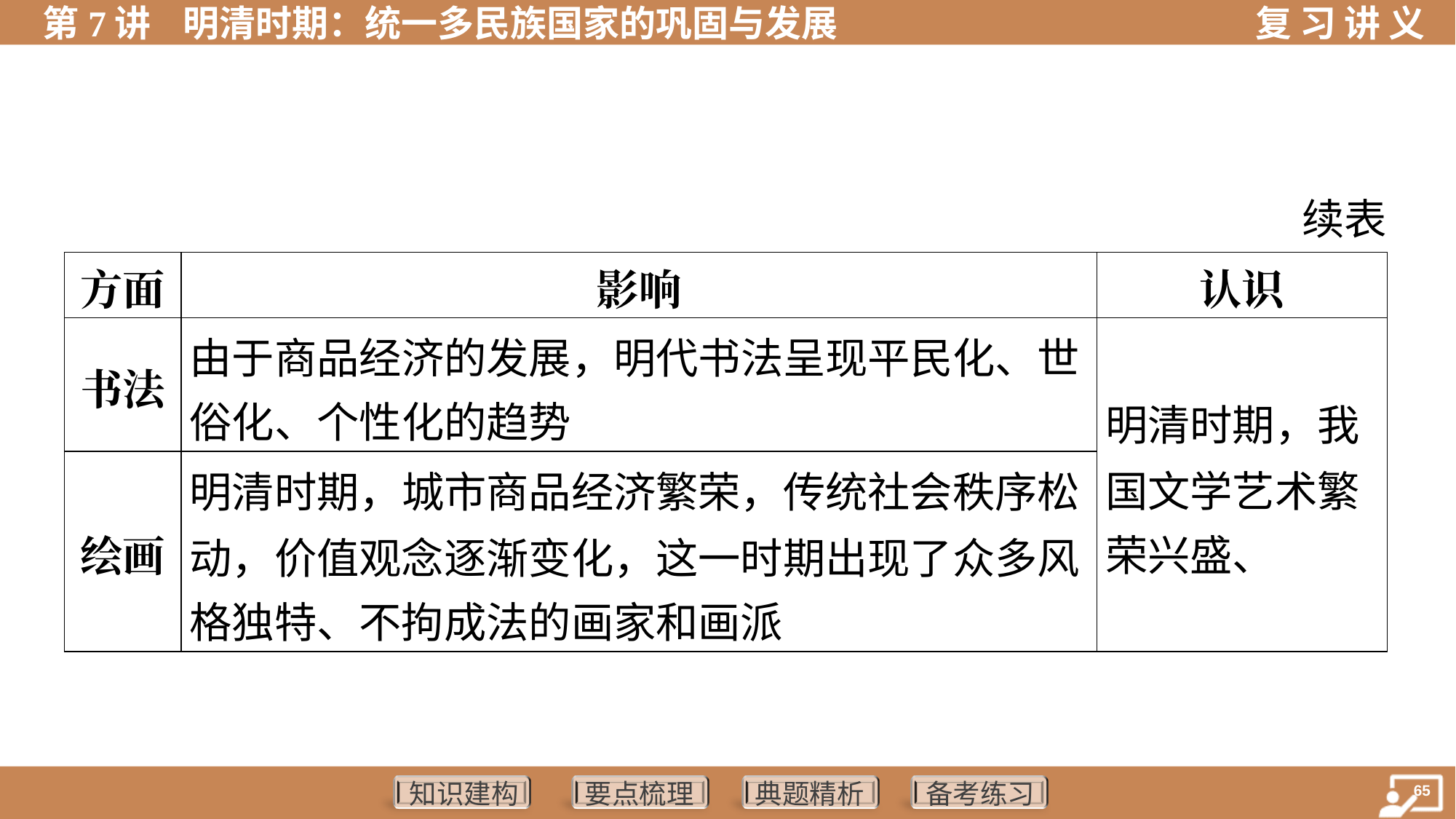

续表
| 方面 | 影响 | 认识 |
| --- | --- | --- |
| 书法 | 由于商品经济的发展，明代书法呈现平民化、世 俗化、个性化的趋势 | 明清时期，我 国文学艺术繁 荣兴盛、 |
| 绘画 | 明清时期，城市商品经济繁荣，传统社会秩序松 动，价值观念逐渐变化，这一时期出现了众多风 格独特、不拘成法的画家和画派 |  |